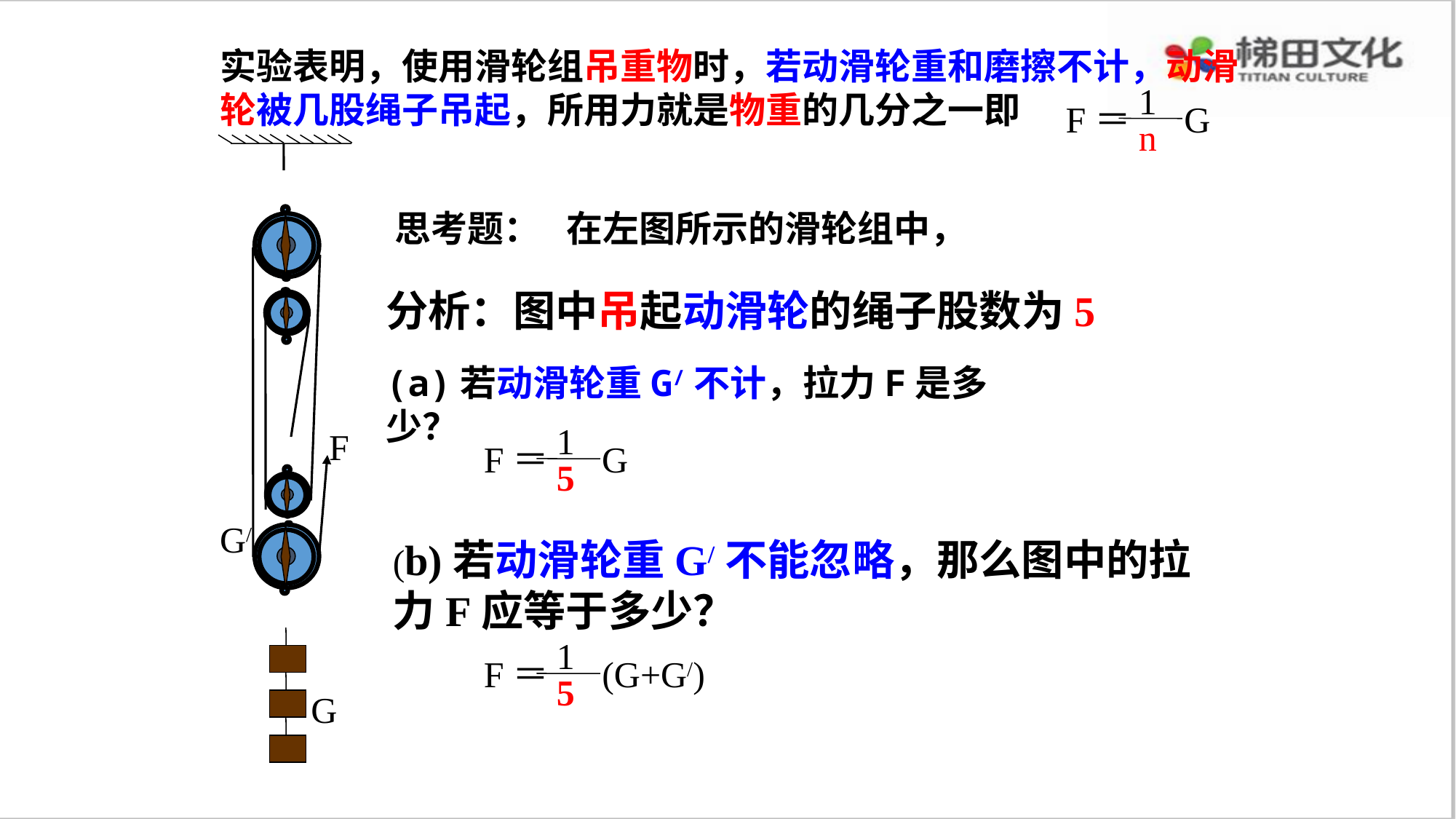

实验表明，使用滑轮组吊重物时，若动滑轮重和磨擦不计，动滑轮被几股绳子吊起，所用力就是物重的几分之一即
1
n

F＝
G

G
G/
思考题：
在左图所示的滑轮组中，

分析：图中吊起动滑轮的绳子股数为5

(a)若动滑轮重G/不计，拉力F是多少？
1
5

F＝
G
F

(b)若动滑轮重G/不能忽略，那么图中的拉力F应等于多少？
1
5

F＝
(G+G/)